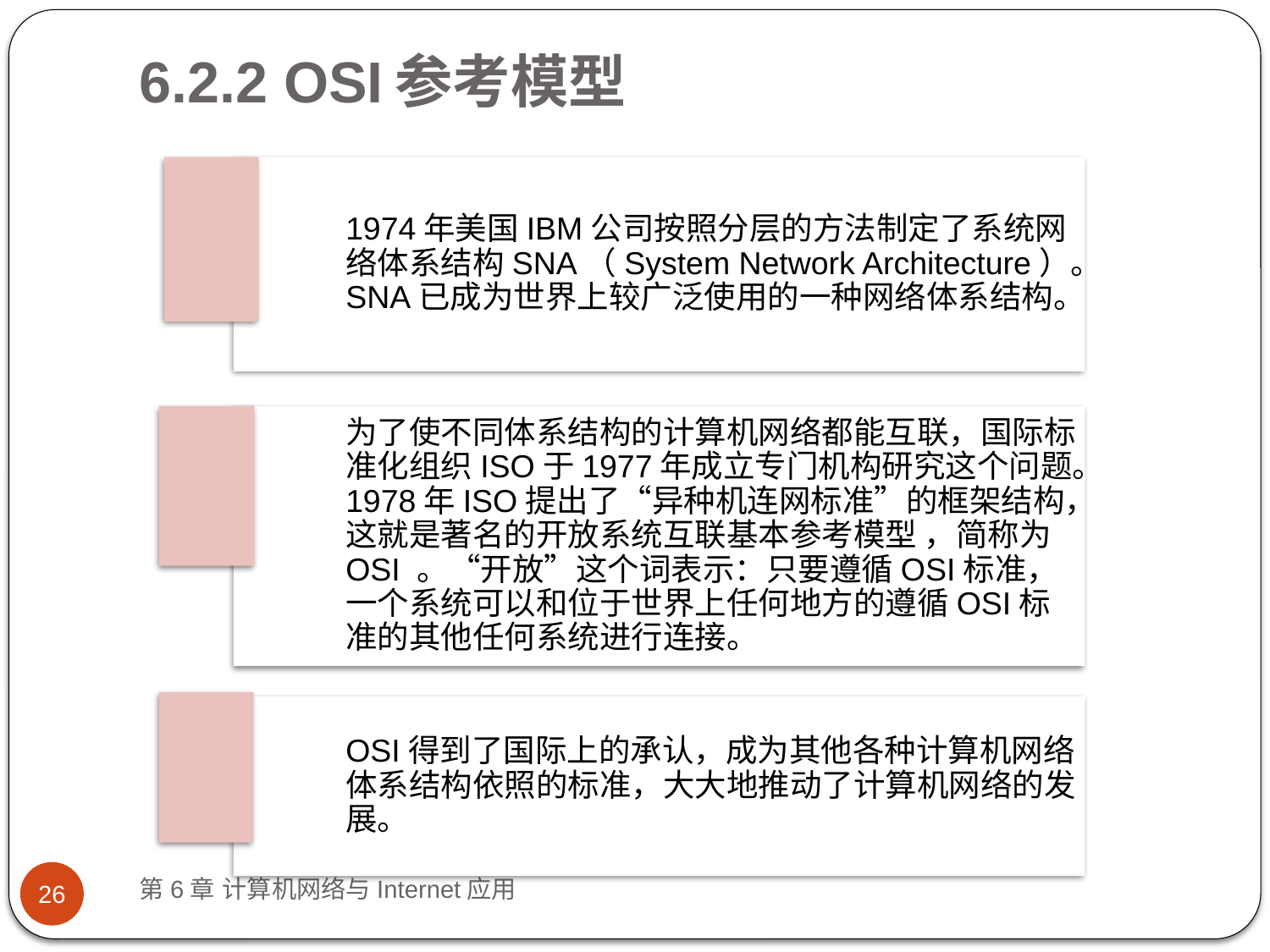

# 6.2.2 OSI参考模型

1974年美国IBM公司按照分层的方法制定了系统网络体系结构SNA（System Network Architecture）。SNA已成为世界上较广泛使用的一种网络体系结构。

为了使不同体系结构的计算机网络都能互联，国际标准化组织ISO于1977年成立专门机构研究这个问题。1978年ISO提出了“异种机连网标准”的框架结构，这就是著名的开放系统互联基本参考模型 ，简称为 OSI 。“开放”这个词表示：只要遵循OSI标准，一个系统可以和位于世界上任何地方的遵循OSI标准的其他任何系统进行连接。

OSI得到了国际上的承认，成为其他各种计算机网络体系结构依照的标准，大大地推动了计算机网络的发展。
第6章 计算机网络与Internet应用
26